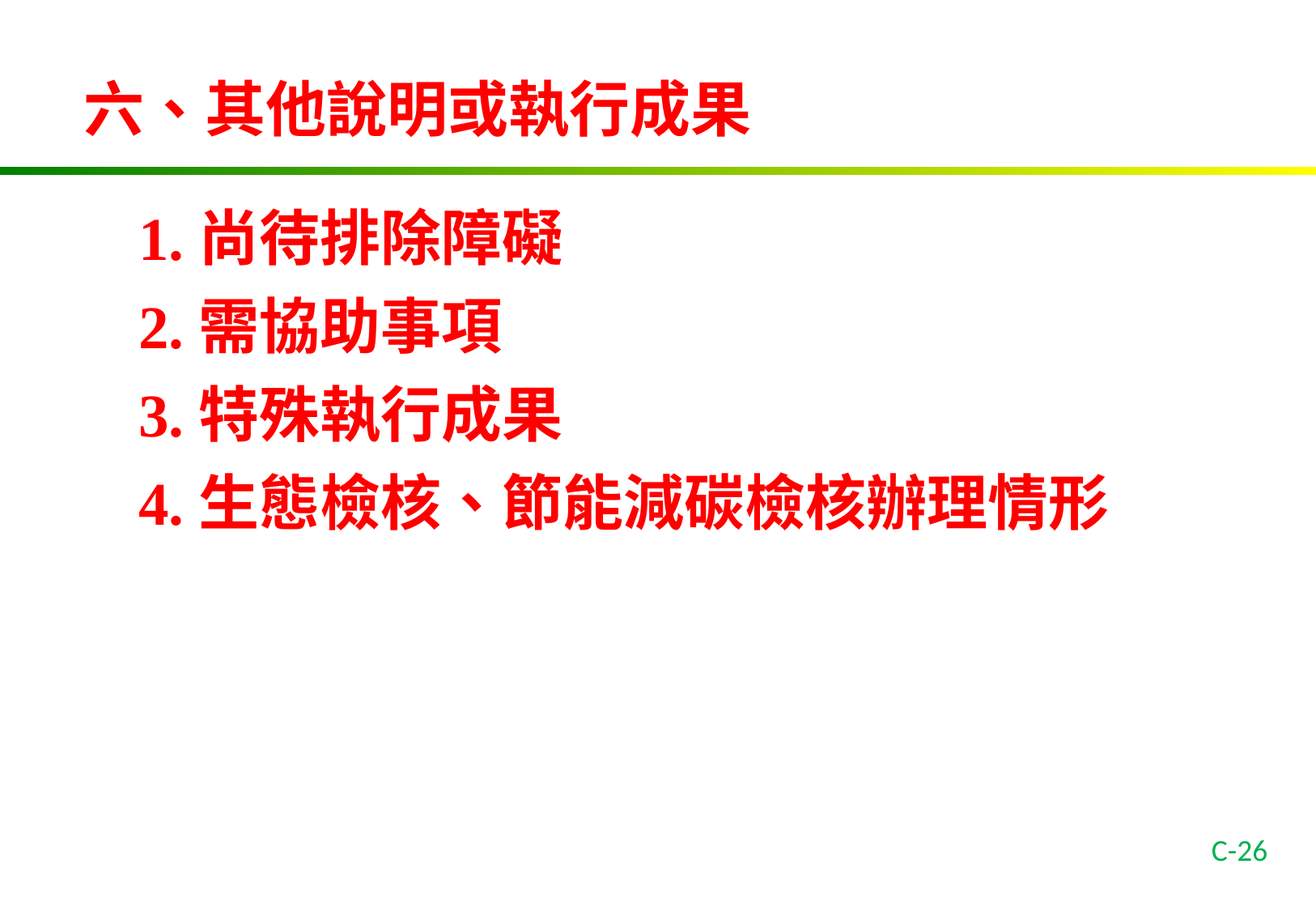

六、其他說明或執行成果

1.尚待排除障礙
2.需協助事項
3.特殊執行成果
4.生態檢核、節能減碳檢核辦理情形
C-26